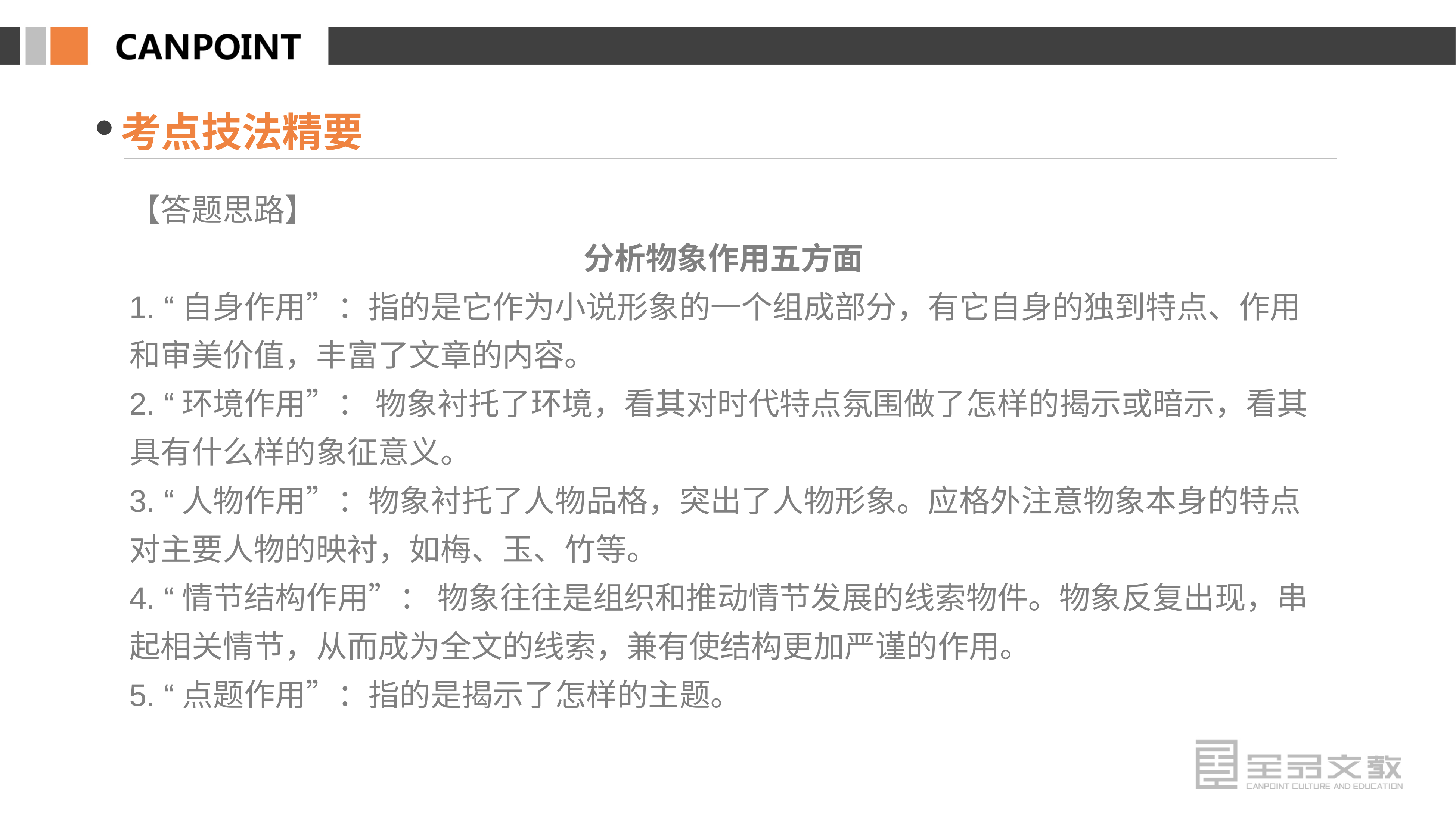

考点技法精要

【答题思路】
分析物象作用五方面
1. “自身作用”：指的是它作为小说形象的一个组成部分，有它自身的独到特点、作用和审美价值，丰富了文章的内容。
2. “环境作用”： 物象衬托了环境，看其对时代特点氛围做了怎样的揭示或暗示，看其具有什么样的象征意义。
3. “人物作用”：物象衬托了人物品格，突出了人物形象。应格外注意物象本身的特点对主要人物的映衬，如梅、玉、竹等。
4. “情节结构作用”： 物象往往是组织和推动情节发展的线索物件。物象反复出现，串起相关情节，从而成为全文的线索，兼有使结构更加严谨的作用。
5. “点题作用”：指的是揭示了怎样的主题。